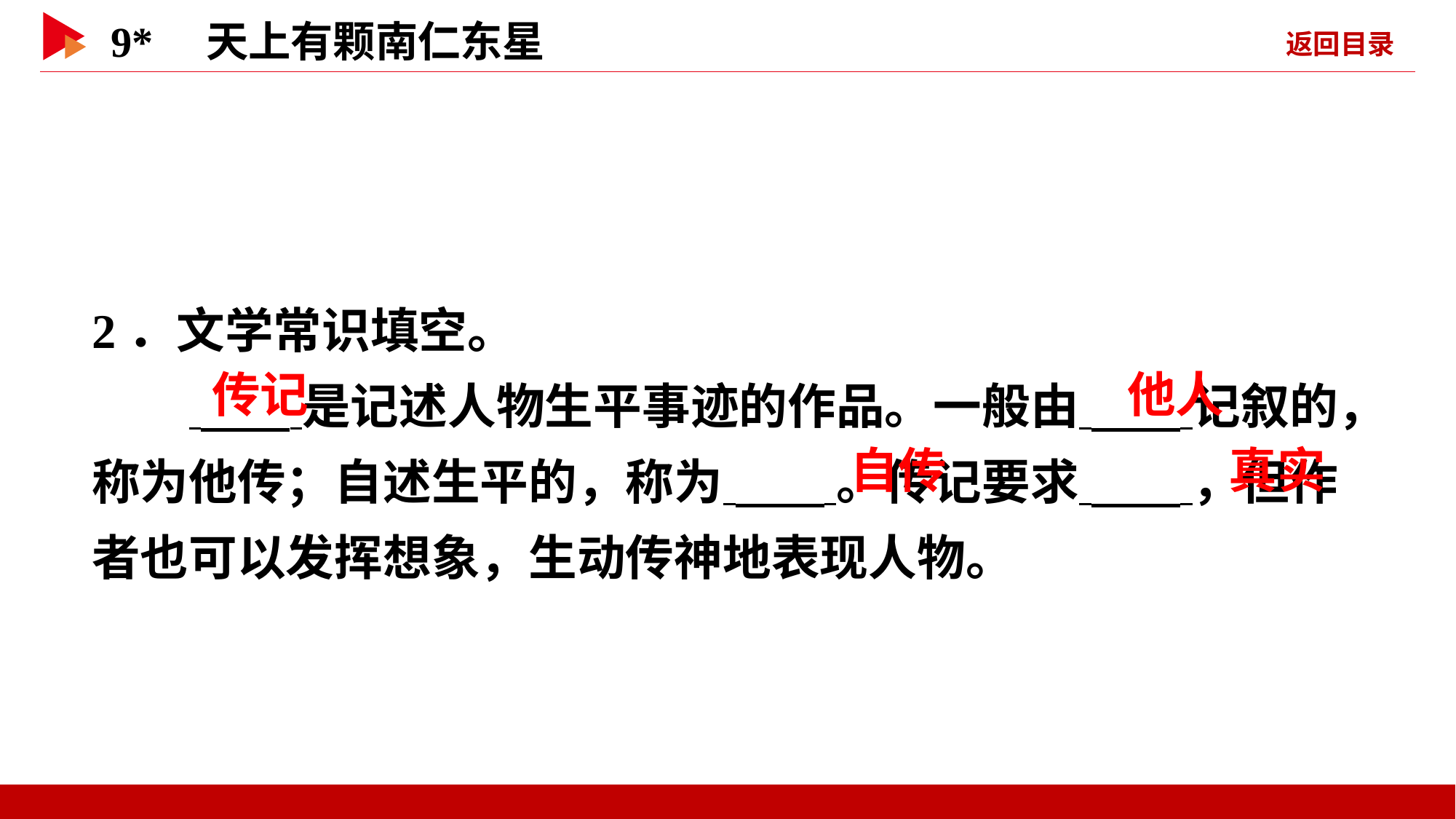

2．文学常识填空。
　　          是记述人物生平事迹的作品。一般由          记叙的，称为他传；自述生平的，称为          。传记要求          ，但作者也可以发挥想象，生动传神地表现人物。
 传记
 他人
 自传
 真实